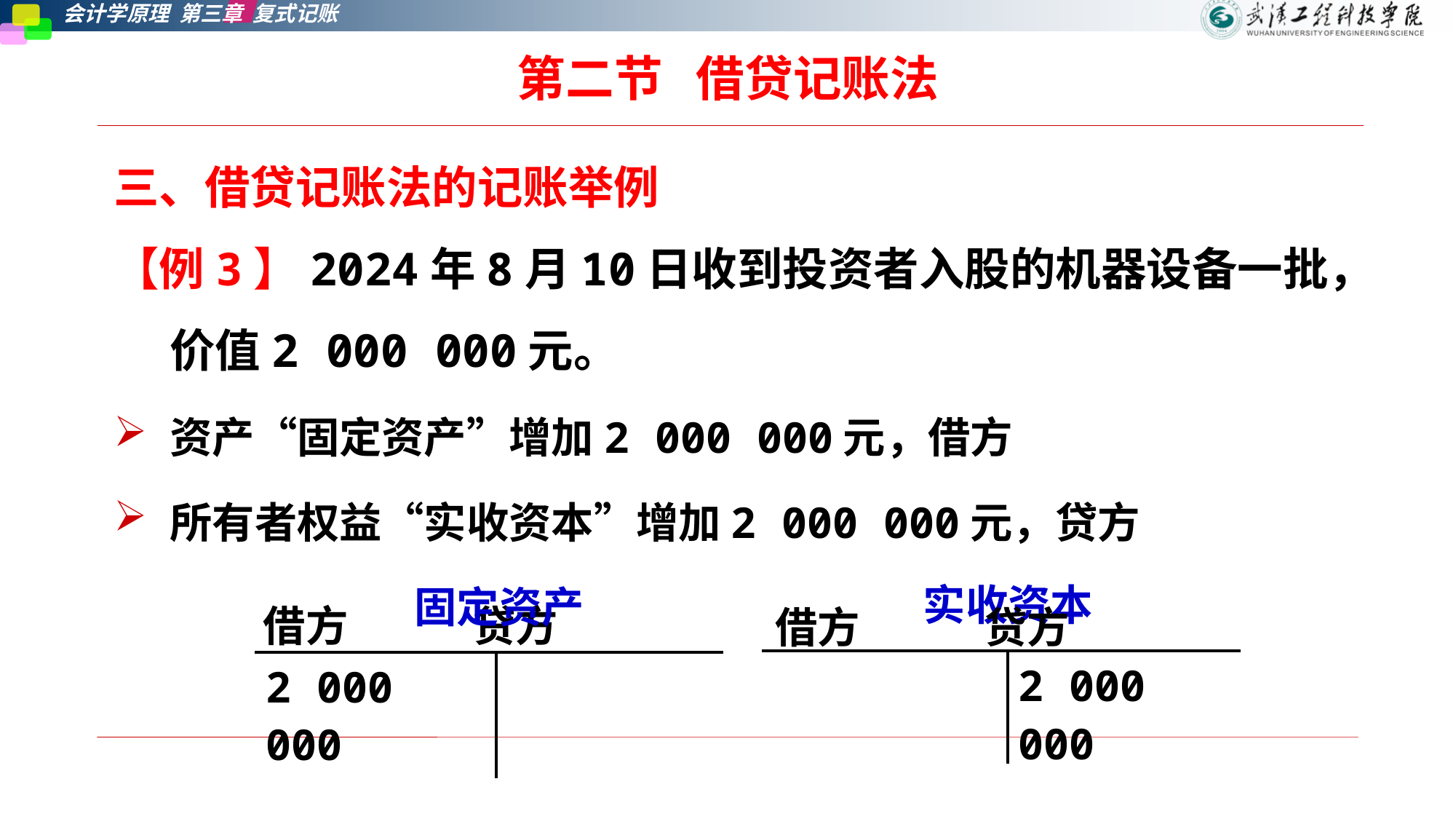

# 第二节   借贷记账法
三、借贷记账法的记账举例
【例3】2024年8月10日收到投资者入股的机器设备一批，价值2 000 000元。
资产“固定资产”增加2 000 000元，借方
所有者权益“实收资本”增加2 000 000元，贷方
实收资本
固定资产
借方             贷方
借方             贷方
|  | 2 000 000 |
| --- | --- |
| 2 000 000 |  |
| --- | --- |